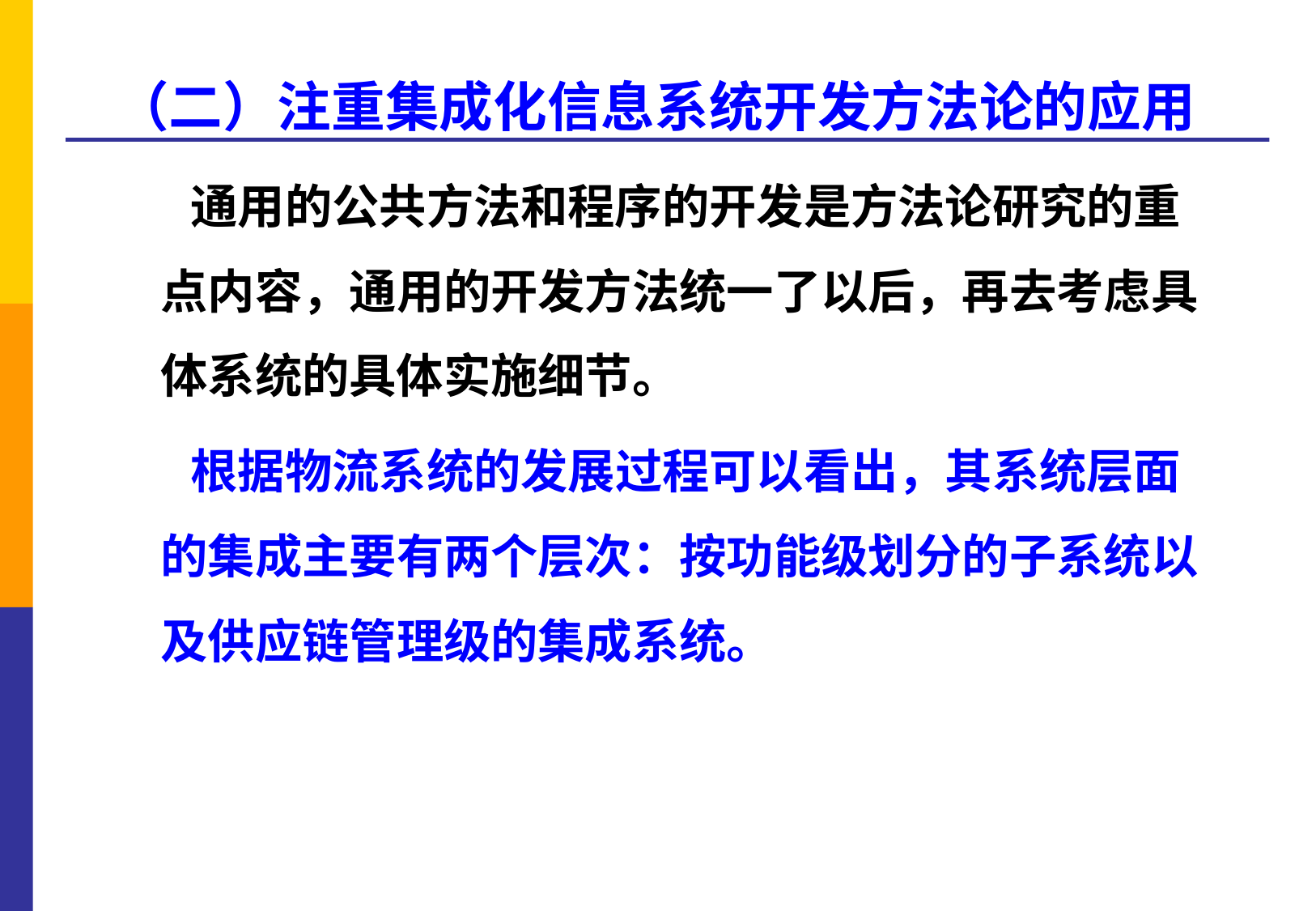

（二）注重集成化信息系统开发方法论的应用
      通用的公共方法和程序的开发是方法论研究的重点内容，通用的开发方法统一了以后，再去考虑具体系统的具体实施细节。
      根据物流系统的发展过程可以看出，其系统层面的集成主要有两个层次：按功能级划分的子系统以及供应链管理级的集成系统。